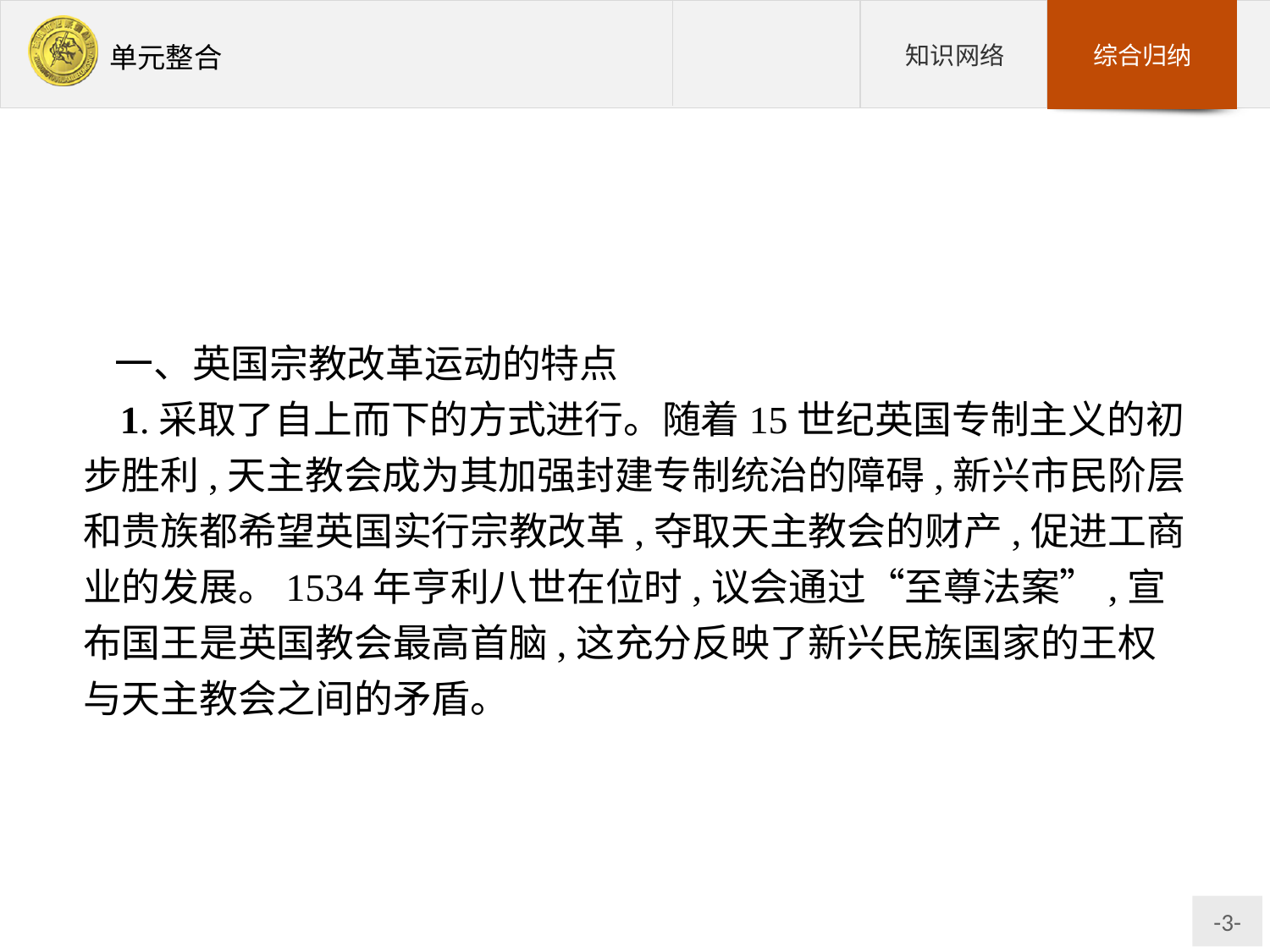

一、英国宗教改革运动的特点
1.采取了自上而下的方式进行。随着15世纪英国专制主义的初步胜利,天主教会成为其加强封建专制统治的障碍,新兴市民阶层和贵族都希望英国实行宗教改革,夺取天主教会的财产,促进工商业的发展。1534年亨利八世在位时,议会通过“至尊法案”,宣布国王是英国教会最高首脑,这充分反映了新兴民族国家的王权与天主教会之间的矛盾。